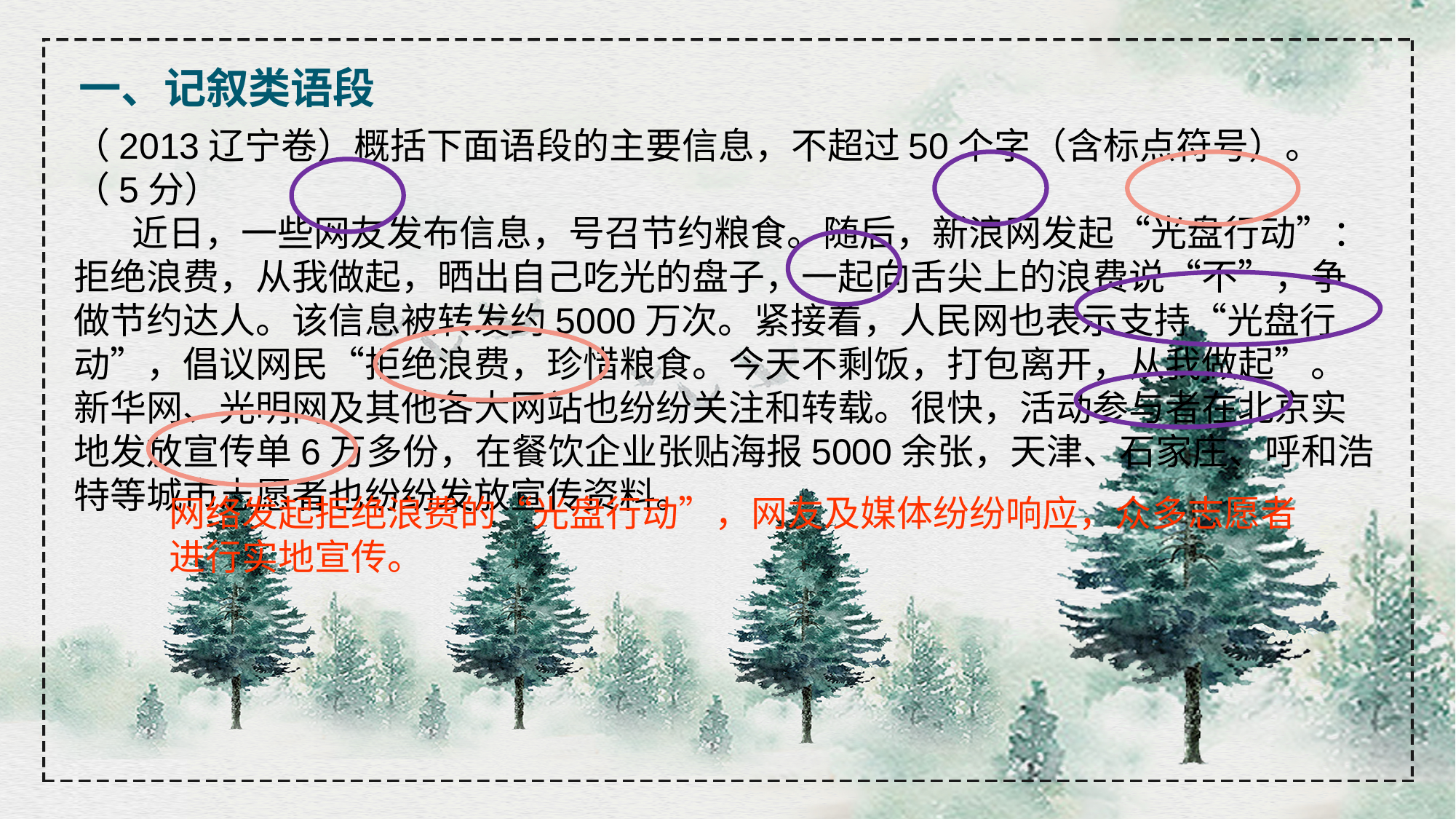

一、记叙类语段
（2013辽宁卷）概括下面语段的主要信息，不超过50个字（含标点符号）。（5分）
      近日，一些网友发布信息，号召节约粮食。随后，新浪网发起“光盘行动”：拒绝浪费，从我做起，晒出自己吃光的盘子，一起向舌尖上的浪费说“不”，争做节约达人。该信息被转发约5000万次。紧接着，人民网也表示支持“光盘行动”，倡议网民“拒绝浪费，珍惜粮食。今天不剩饭，打包离开，从我做起”。新华网、光明网及其他各大网站也纷纷关注和转载。很快，活动参与者在北京实地发放宣传单6万多份，在餐饮企业张贴海报5000余张，天津、石家庄、呼和浩特等城市志愿者也纷纷发放宣传资料。

网络发起拒绝浪费的“光盘行动”，网友及媒体纷纷响应，众多志愿者进行实地宣传。